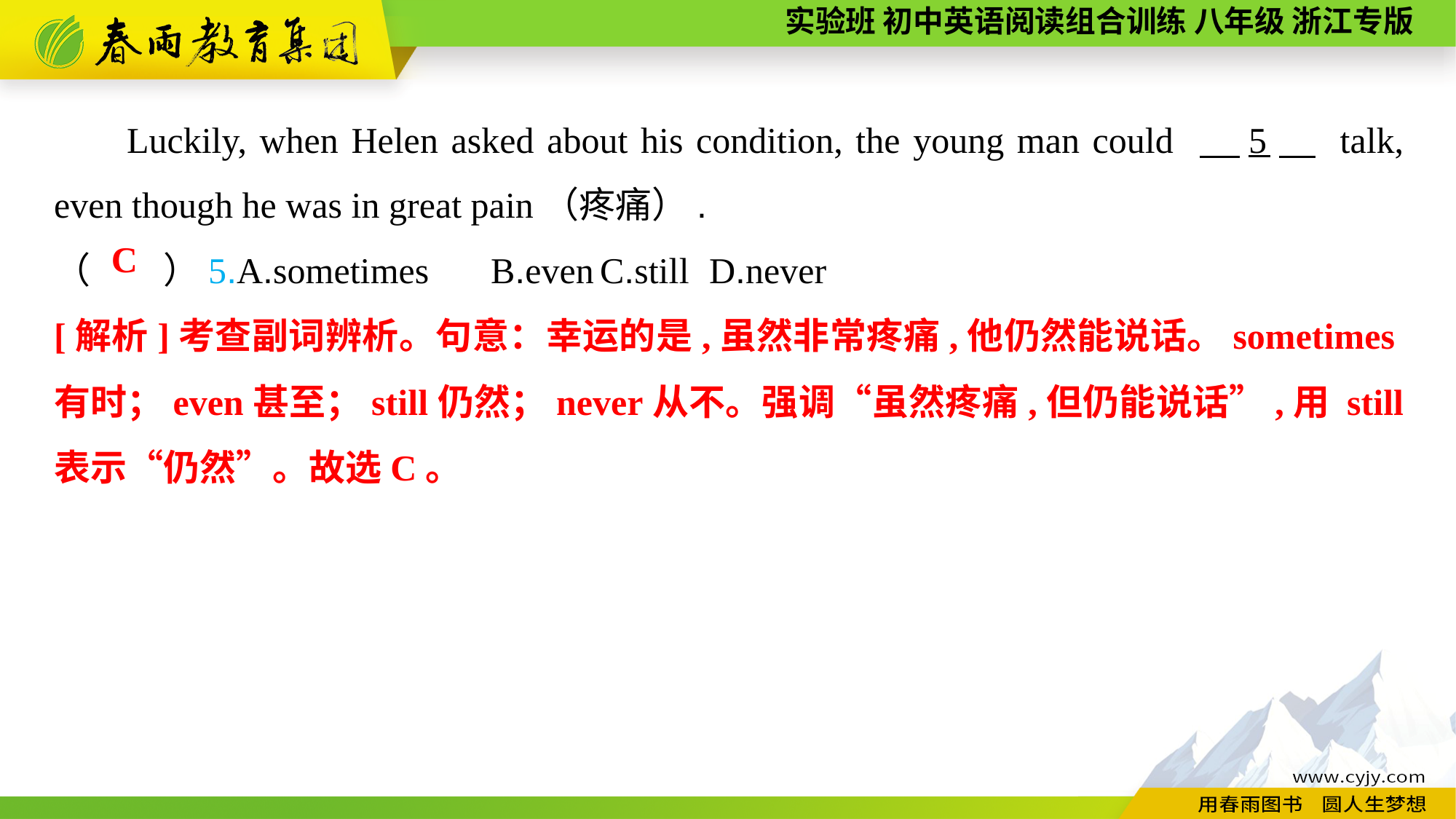

Luckily, when Helen asked about his condition, the young man could 　5　 talk, even though he was in great pain（疼痛）.
（　　）5.A.sometimes	B.even	C.still	D.never
C
[解析]考查副词辨析。句意：幸运的是,虽然非常疼痛,他仍然能说话。sometimes有时；even甚至；still仍然；never从不。强调“虽然疼痛,但仍能说话”,用 still 表示“仍然”。故选C。